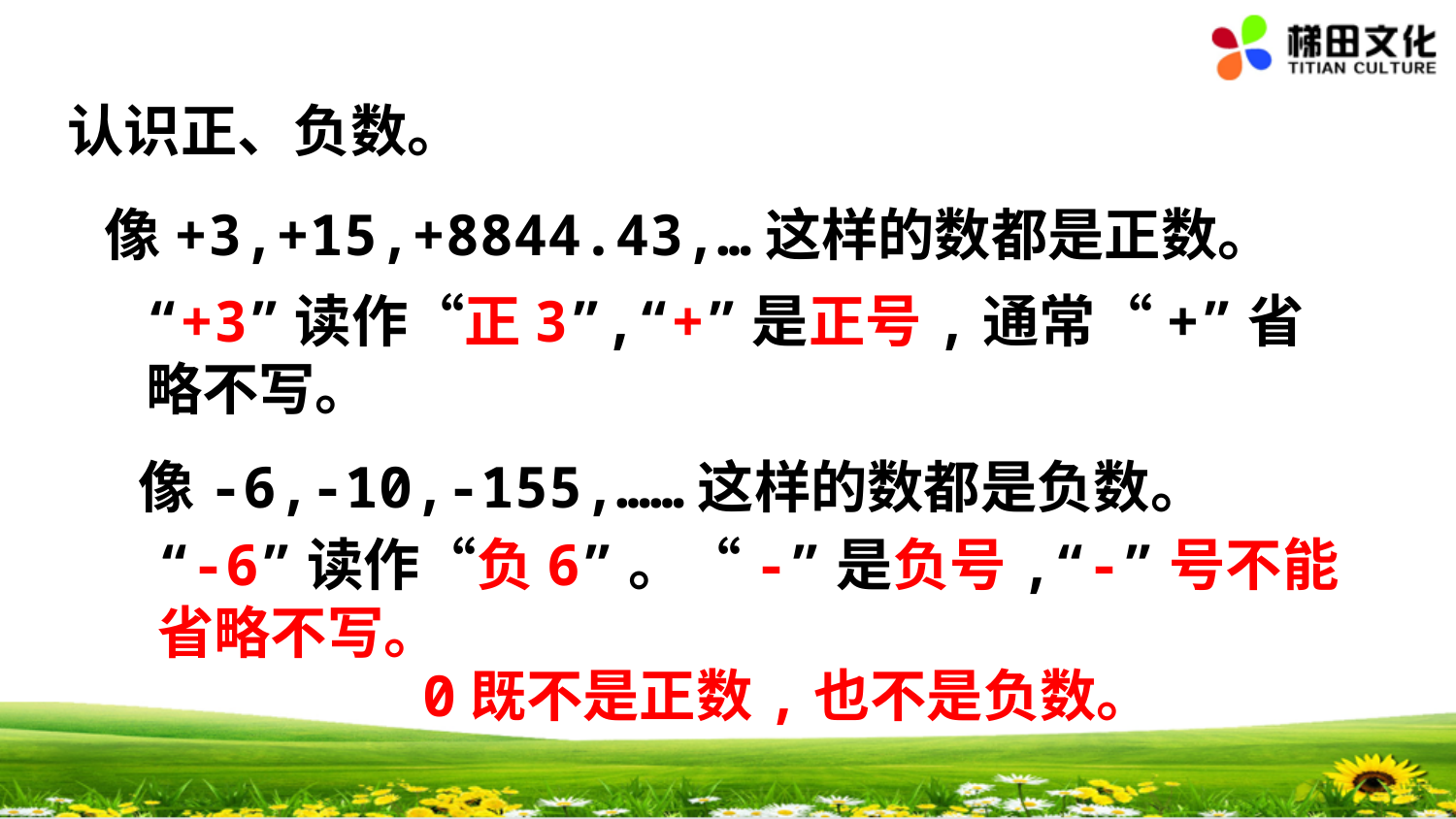

认识正、负数。
像+3,+15,+8844.43,…这样的数都是正数。
“+3”读作“正3”,“+”是正号,通常“+”省略不写。
像-6,-10,-155,……这样的数都是负数。
“-6”读作“负6”。“-”是负号,“-”号不能省略不写。
0既不是正数,也不是负数。